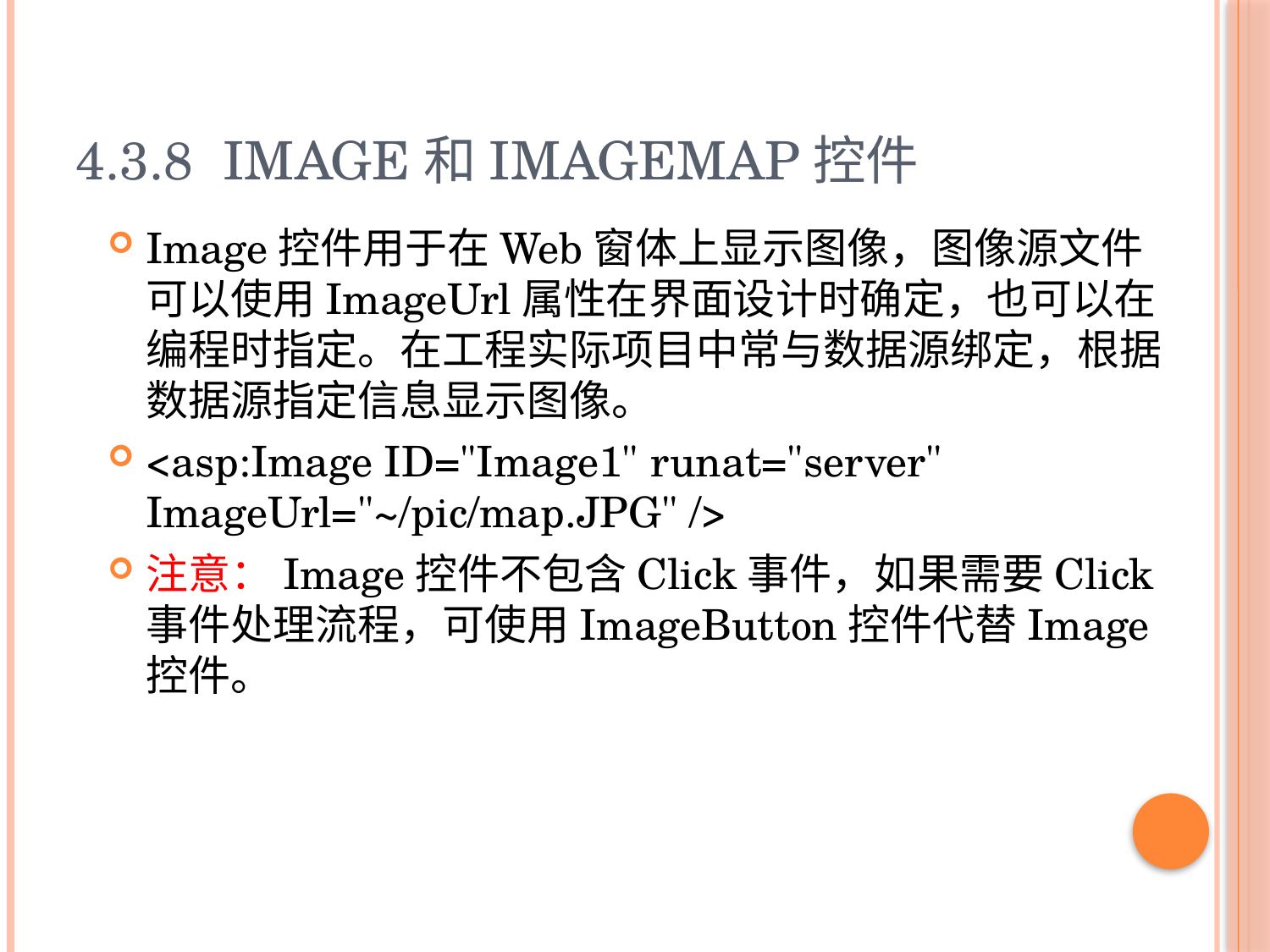

# 4.3.8  Image和ImageMap控件
Image控件用于在Web窗体上显示图像，图像源文件可以使用ImageUrl属性在界面设计时确定，也可以在编程时指定。在工程实际项目中常与数据源绑定，根据数据源指定信息显示图像。
<asp:Image ID="Image1" runat="server" ImageUrl="~/pic/map.JPG" />
注意：Image控件不包含Click事件，如果需要Click事件处理流程，可使用ImageButton控件代替Image控件。
44